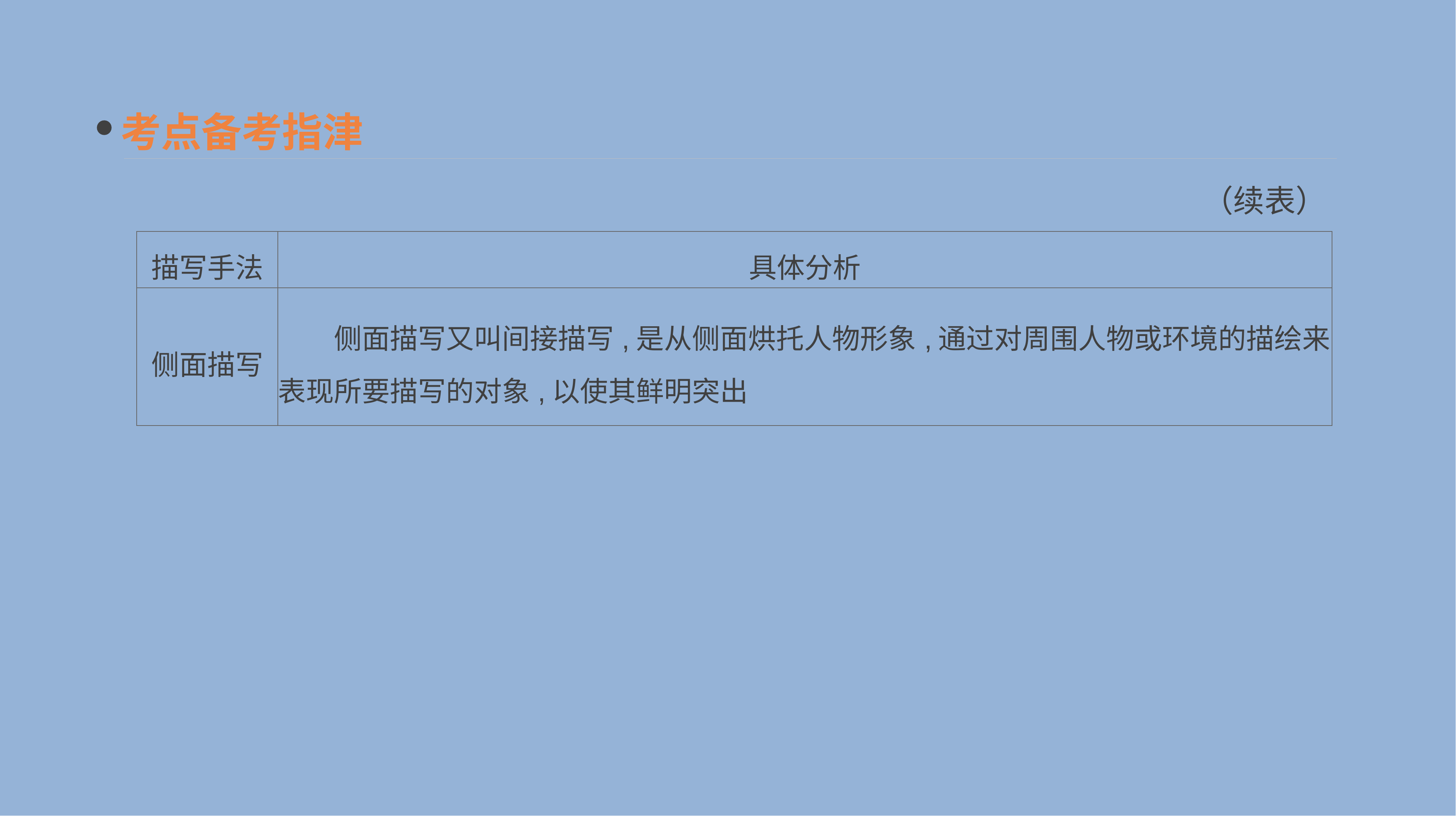

考点备考指津

（续表）
| 描写手法 | 具体分析 |
| --- | --- |
| 侧面描写 | 侧面描写又叫间接描写,是从侧面烘托人物形象,通过对周围人物或环境的描绘来表现所要描写的对象,以使其鲜明突出 |